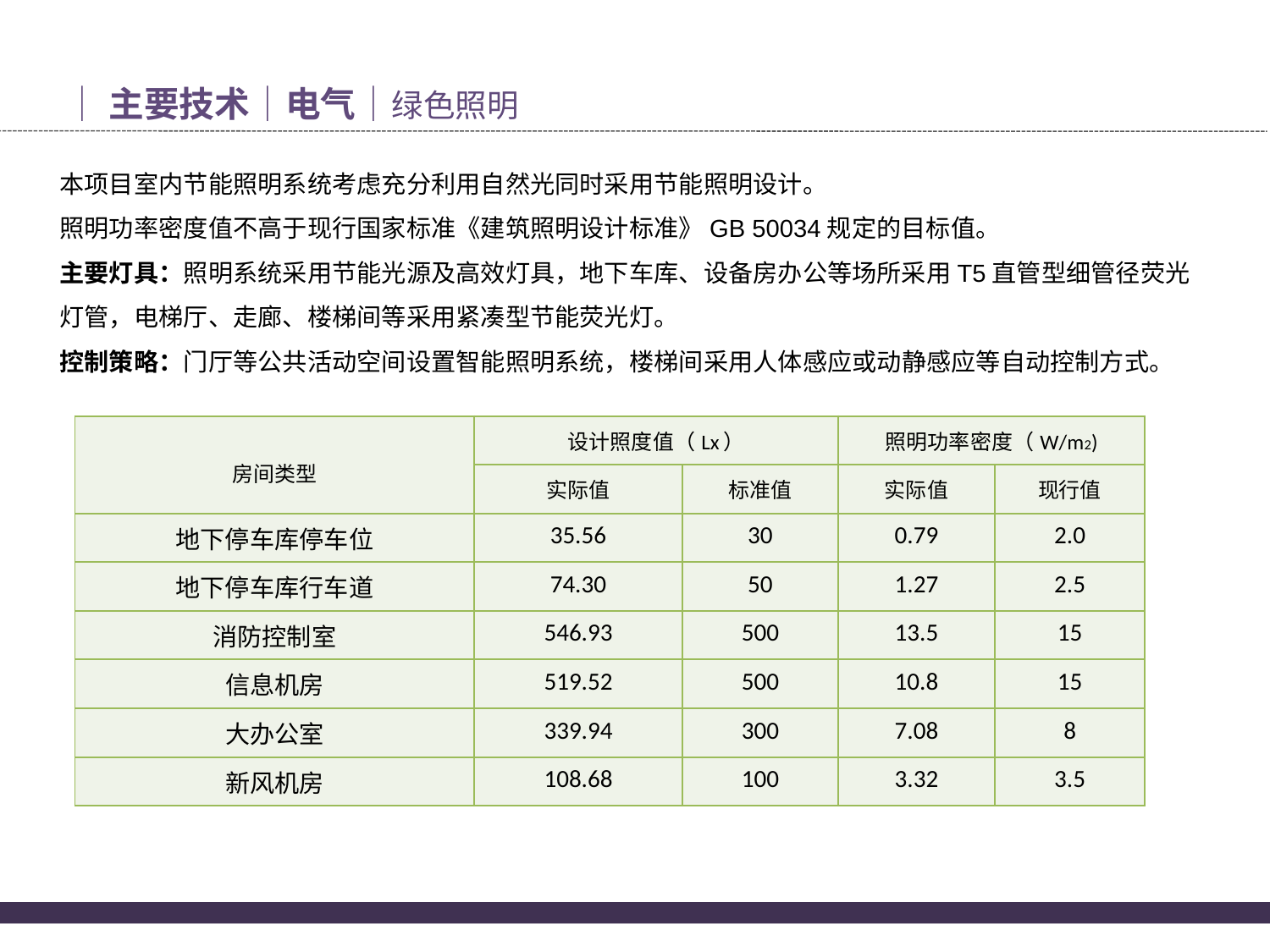

│主要技术│电气│绿色照明

本项目室内节能照明系统考虑充分利用自然光同时采用节能照明设计。
照明功率密度值不高于现行国家标准《建筑照明设计标准》GB 50034规定的目标值。
主要灯具：照明系统采用节能光源及高效灯具，地下车库、设备房办公等场所采用T5直管型细管径荧光灯管，电梯厅、走廊、楼梯间等采用紧凑型节能荧光灯。
控制策略：门厅等公共活动空间设置智能照明系统，楼梯间采用人体感应或动静感应等自动控制方式。
| 房间类型 | 设计照度值（Lx） |  | 照明功率密度（W/m2) |  |
| --- | --- | --- | --- | --- |
|  | 实际值 | 标准值 | 实际值 | 现行值 |
| 地下停车库停车位 | 35.56 | 30 | 0.79 | 2.0 |
| 地下停车库行车道 | 74.30 | 50 | 1.27 | 2.5 |
| 消防控制室 | 546.93 | 500 | 13.5 | 15 |
| 信息机房 | 519.52 | 500 | 10.8 | 15 |
| 大办公室 | 339.94 | 300 | 7.08 | 8 |
| 新风机房 | 108.68 | 100 | 3.32 | 3.5 |

28